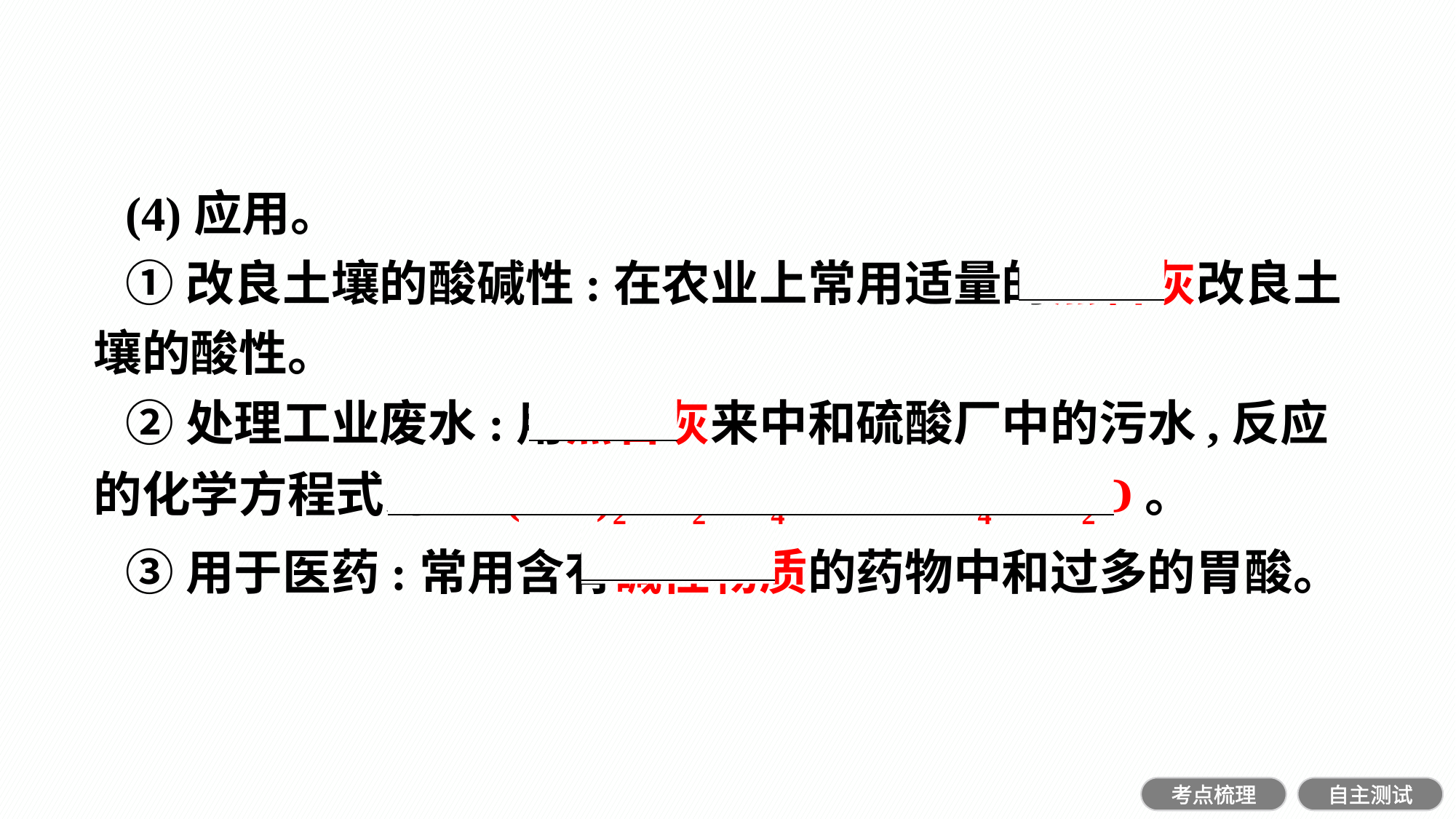

(4)应用。
①改良土壤的酸碱性:在农业上常用适量的熟石灰改良土壤的酸性。
②处理工业废水:用熟石灰来中和硫酸厂中的污水,反应的化学方程式为Ca(OH)2+H2SO4══CaSO4+2H2O。
③用于医药:常用含有碱性物质的药物中和过多的胃酸。